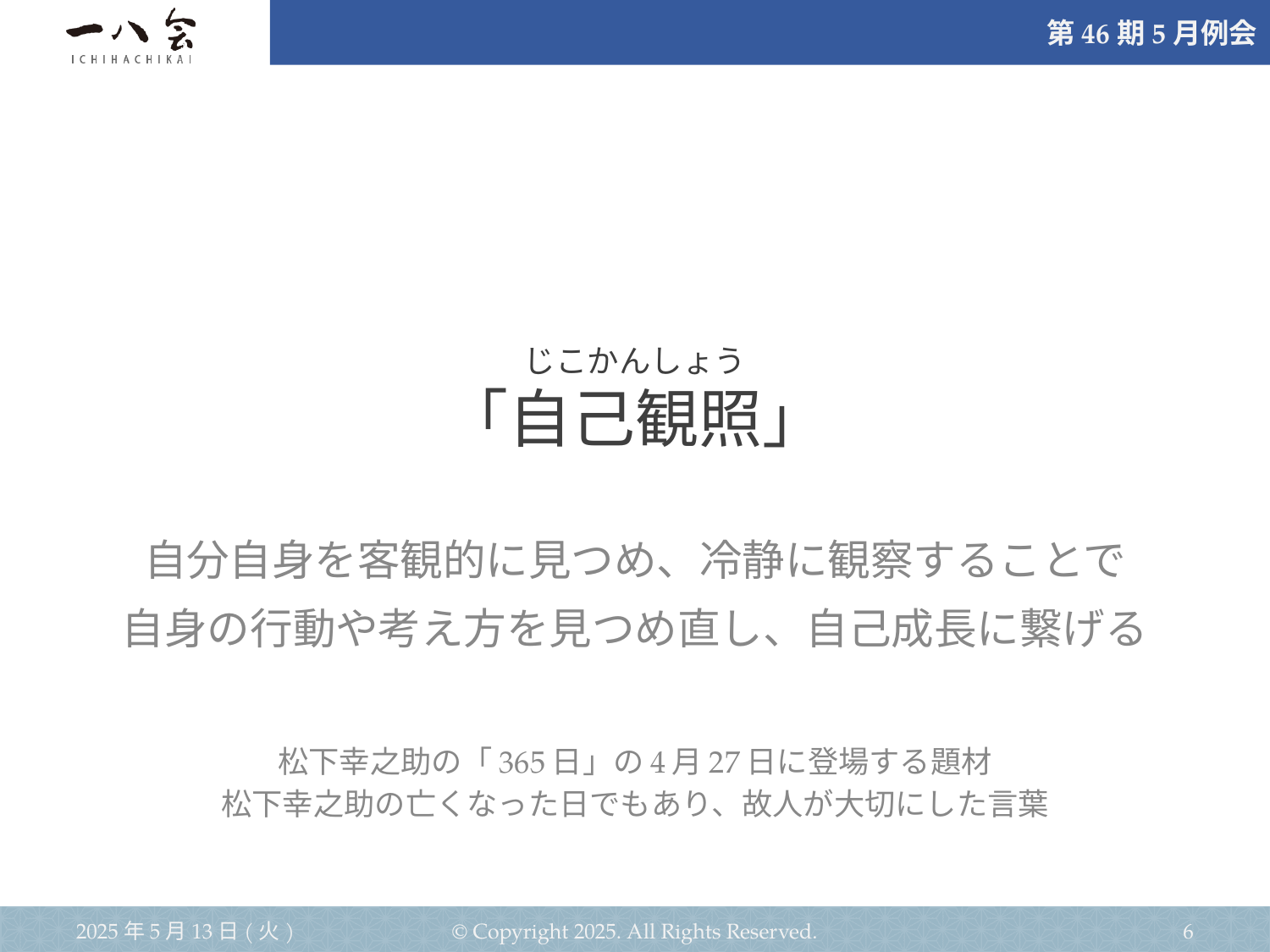

# じこかんしょう 「自己観照」
自分自身を客観的に見つめ、冷静に観察することで
自身の行動や考え方を見つめ直し、自己成長に繋げる

松下幸之助の「365日」の4月27日に登場する題材
松下幸之助の亡くなった日でもあり、故人が大切にした言葉
2025年5月13日(火)
© Copyright 2025. All Rights Reserved.
6